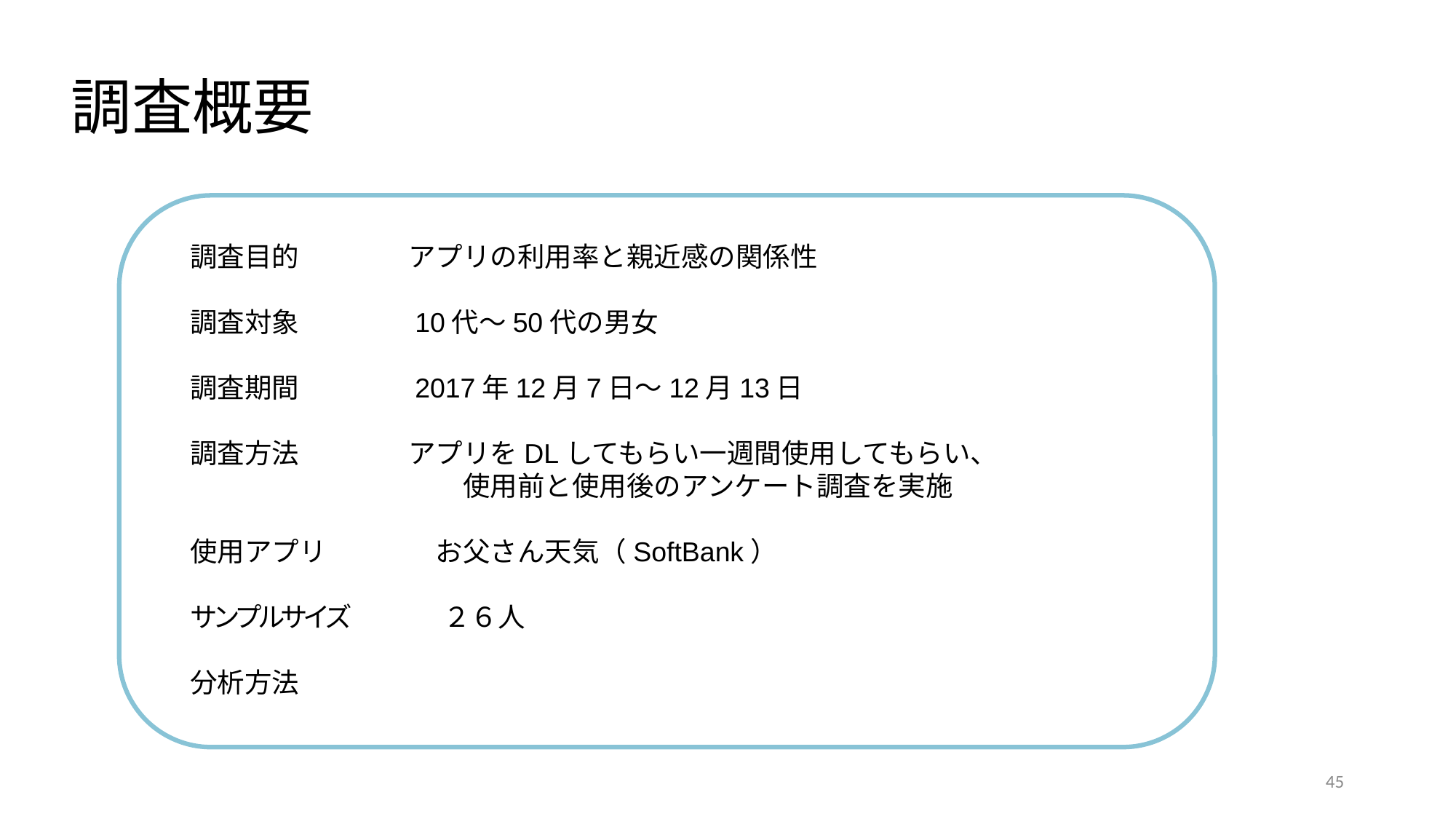

調査概要

調査目的　　　　アプリの利用率と親近感の関係性

調査対象　　　　10代〜50代の男女

調査期間　　　　2017年12月7日〜12月13日

調査方法　　　　アプリをDLしてもらい一週間使用してもらい、
　　　　　　　　　　使用前と使用後のアンケート調査を実施

使用アプリ　　　　お父さん天気（SoftBank）

サンプルサイズ　　　　２６人

分析方法
45